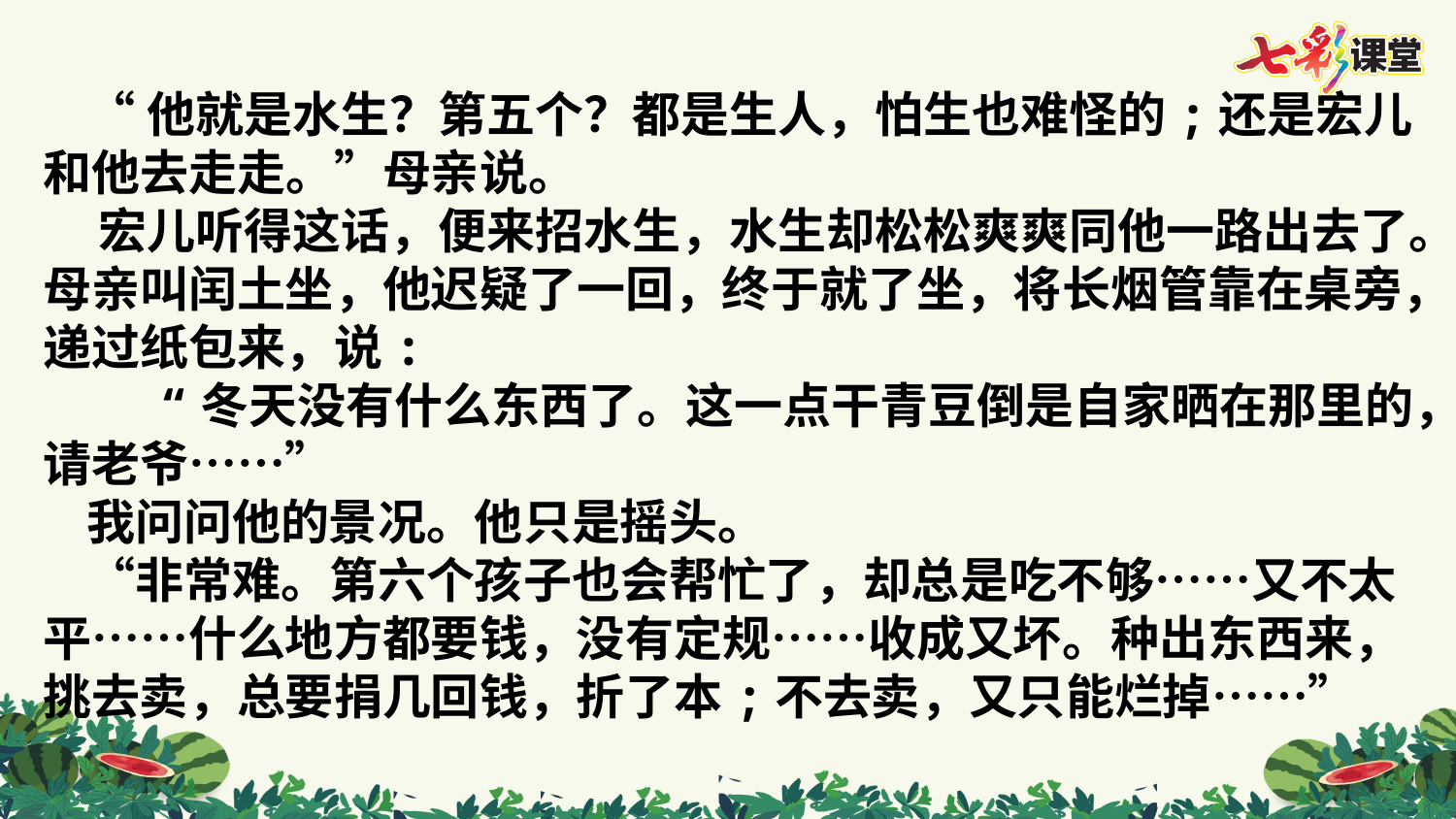

“他就是水生？第五个？都是生人，怕生也难怪的;还是宏儿和他去走走。”母亲说。
    宏儿听得这话，便来招水生，水生却松松爽爽同他一路出去了。母亲叫闰土坐，他迟疑了一回，终于就了坐，将长烟管靠在桌旁，递过纸包来，说:
    “冬天没有什么东西了。这一点干青豆倒是自家晒在那里的，请老爷……”
    我问问他的景况。他只是摇头。
    “非常难。第六个孩子也会帮忙了，却总是吃不够……又不太平……什么地方都要钱，没有定规……收成又坏。种出东西来，挑去卖，总要捐几回钱，折了本;不去卖，又只能烂掉……”